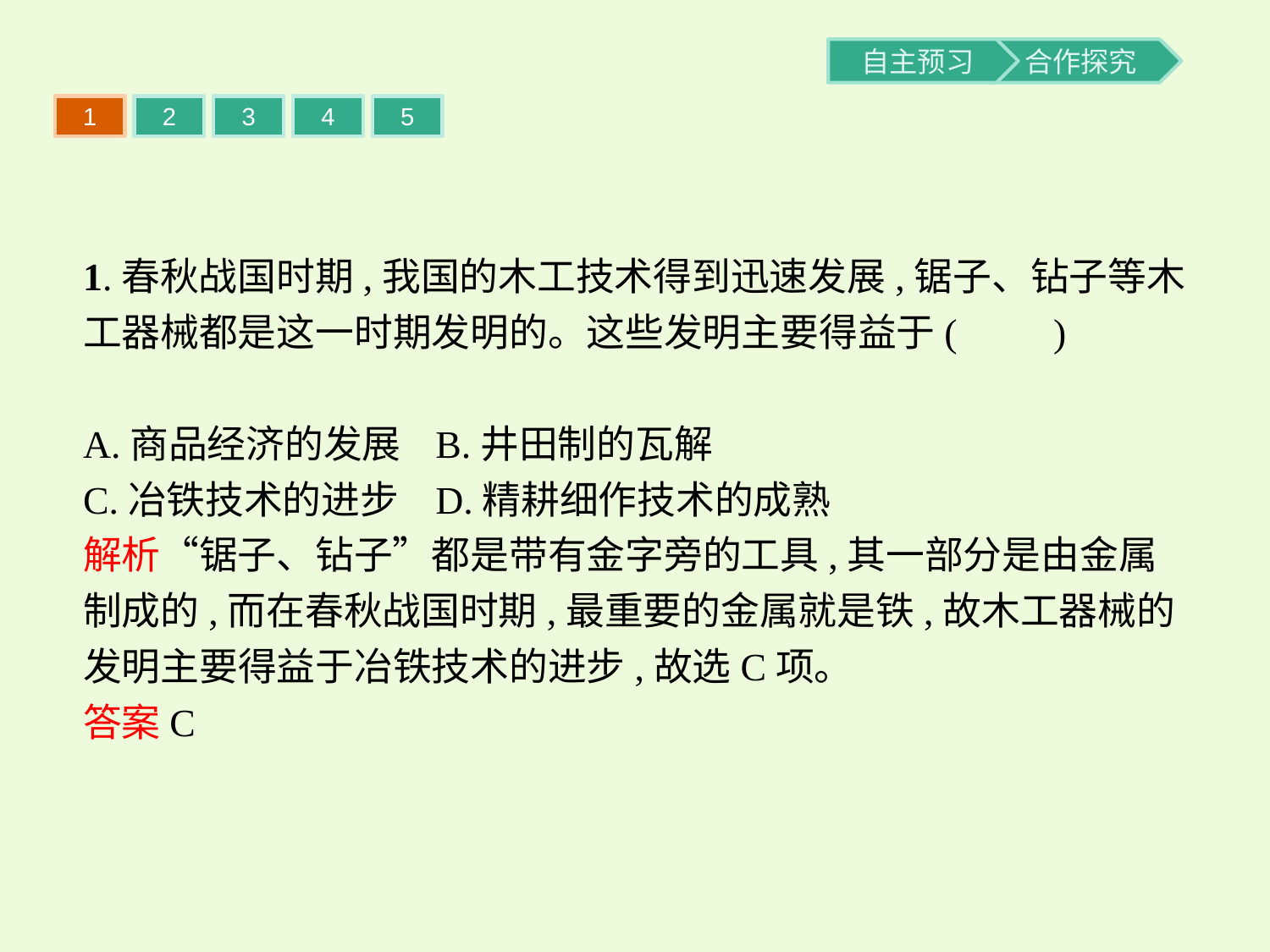

1
2
3
4
5
1.春秋战国时期,我国的木工技术得到迅速发展,锯子、钻子等木工器械都是这一时期发明的。这些发明主要得益于(　　)
A.商品经济的发展	B.井田制的瓦解
C.冶铁技术的进步	D.精耕细作技术的成熟
解析“锯子、钻子”都是带有金字旁的工具,其一部分是由金属制成的,而在春秋战国时期,最重要的金属就是铁,故木工器械的发明主要得益于冶铁技术的进步,故选C项。
答案C